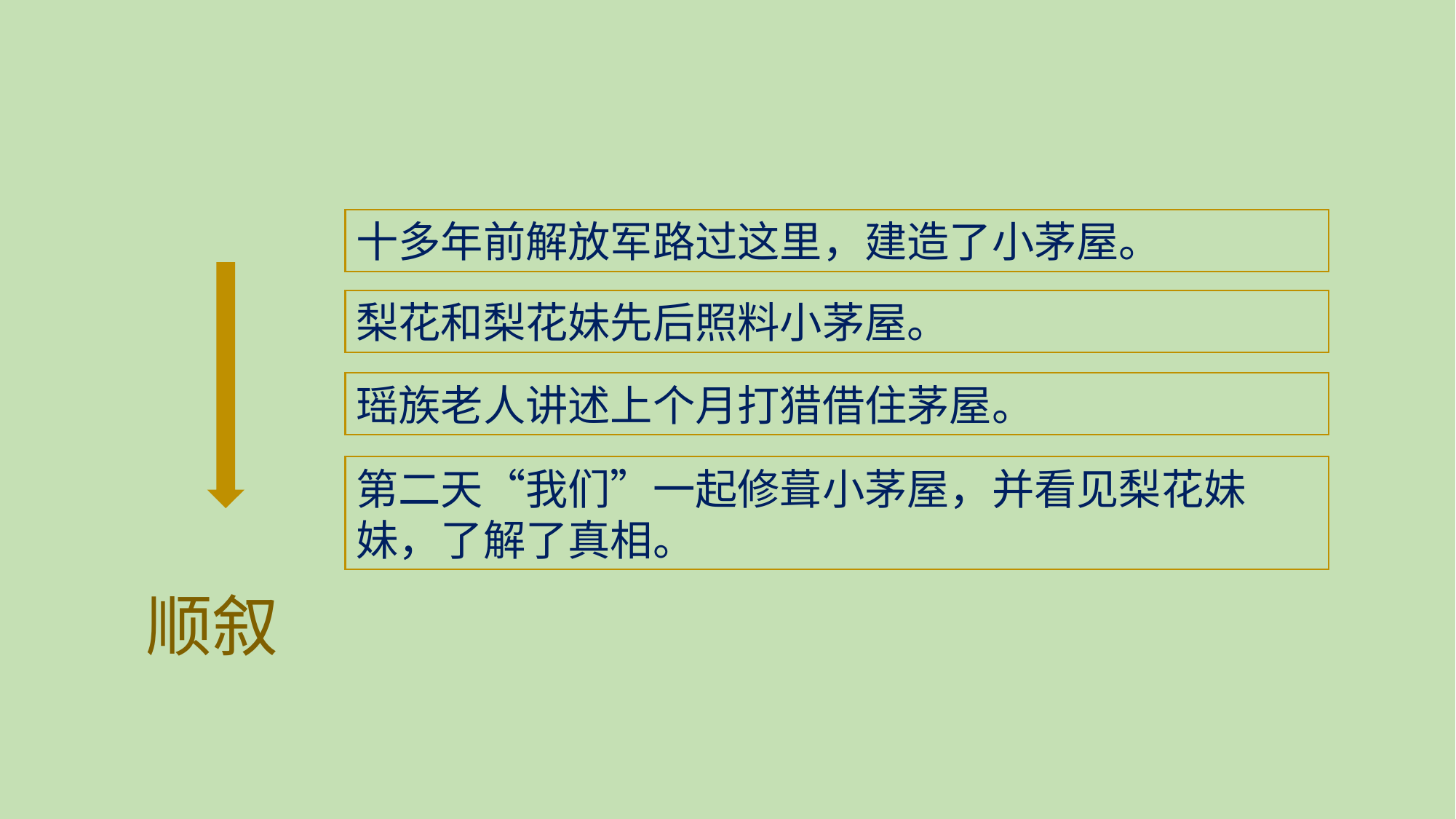

十多年前解放军路过这里，建造了小茅屋。
梨花和梨花妹先后照料小茅屋。

瑶族老人讲述上个月打猎借住茅屋。
第二天“我们”一起修葺小茅屋，并看见梨花妹妹，了解了真相。
顺叙